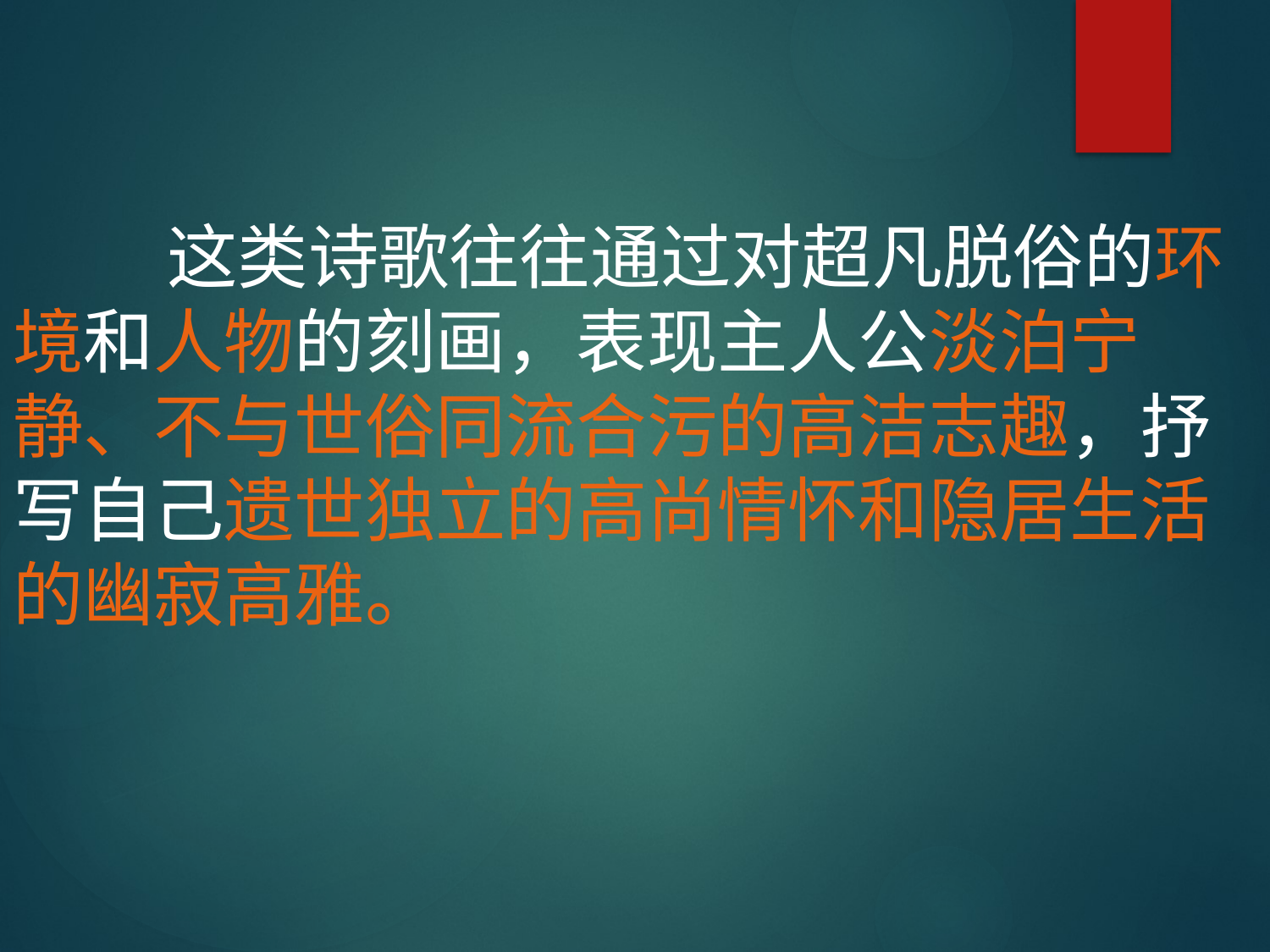

这类诗歌往往通过对超凡脱俗的环境和人物的刻画，表现主人公淡泊宁静、不与世俗同流合污的高洁志趣，抒写自己遗世独立的高尚情怀和隐居生活的幽寂高雅。